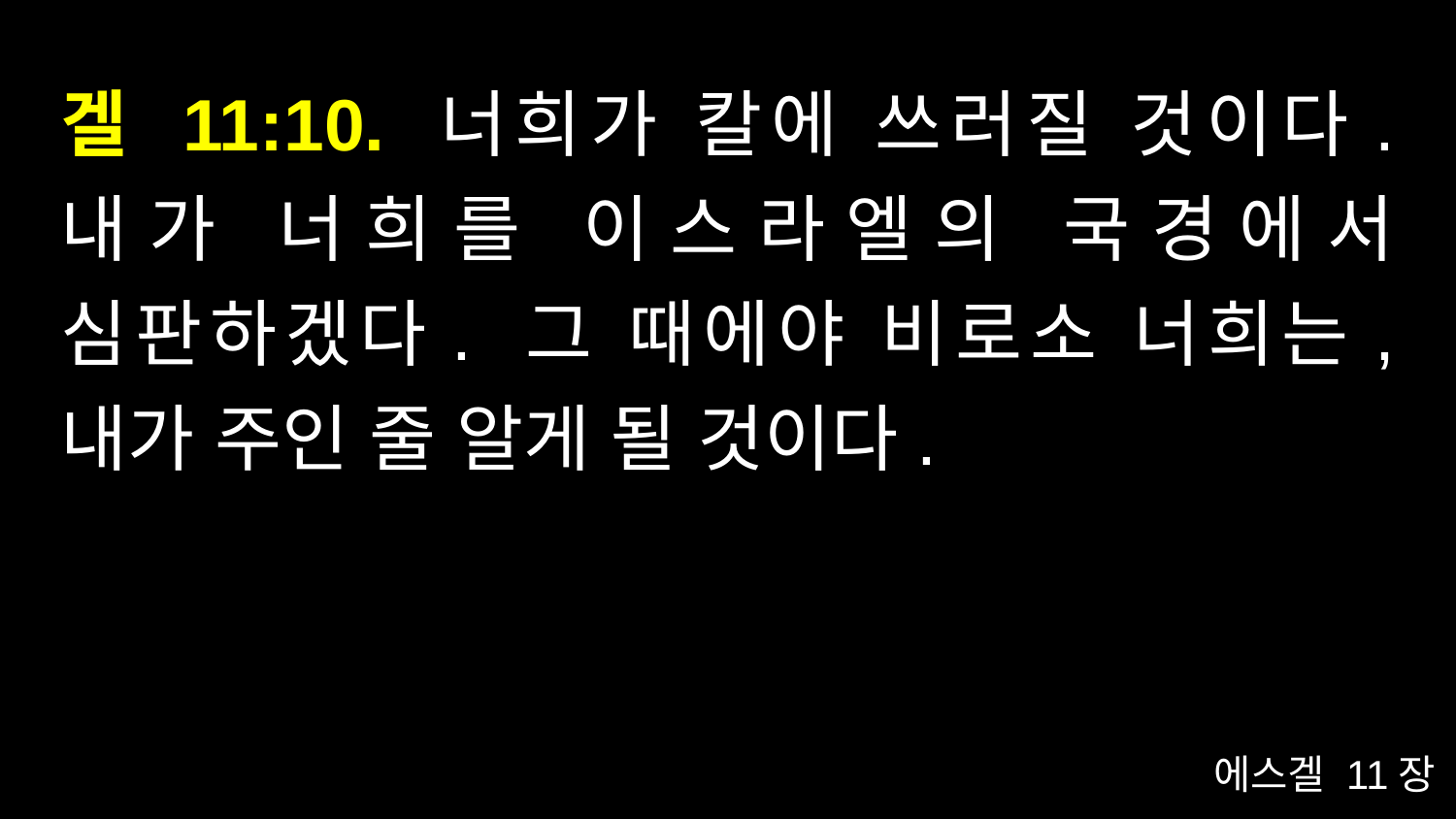

# 겔 11:10. 너희가 칼에 쓰러질 것이다. 내가 너희를 이스라엘의 국경에서 심판하겠다. 그 때에야 비로소 너희는, 내가 주인 줄 알게 될 것이다.
에스겔 11장